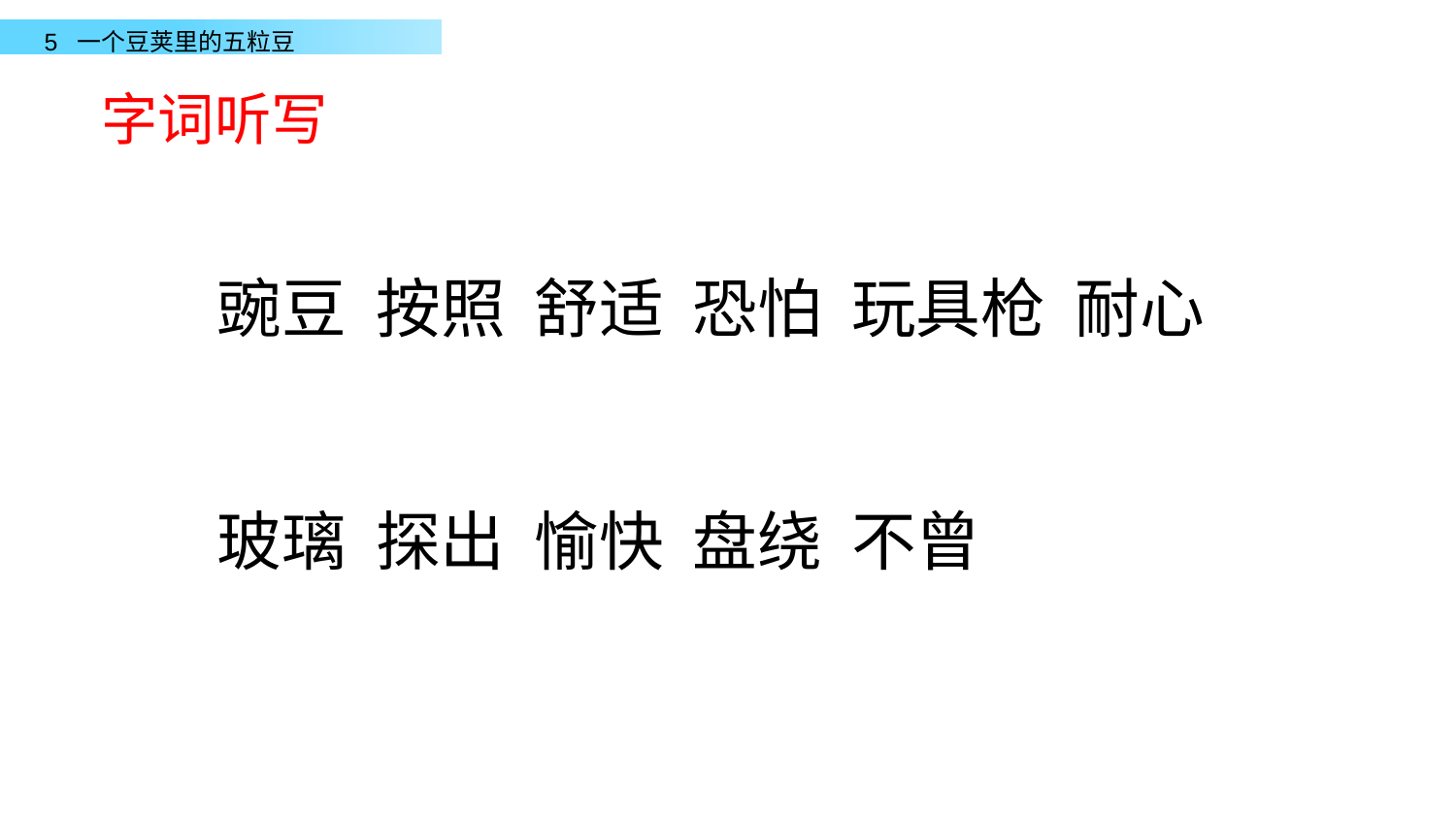

字词听写
豌豆  按照  舒适  恐怕  玩具枪  耐心

玻璃  探出  愉快  盘绕  不曾